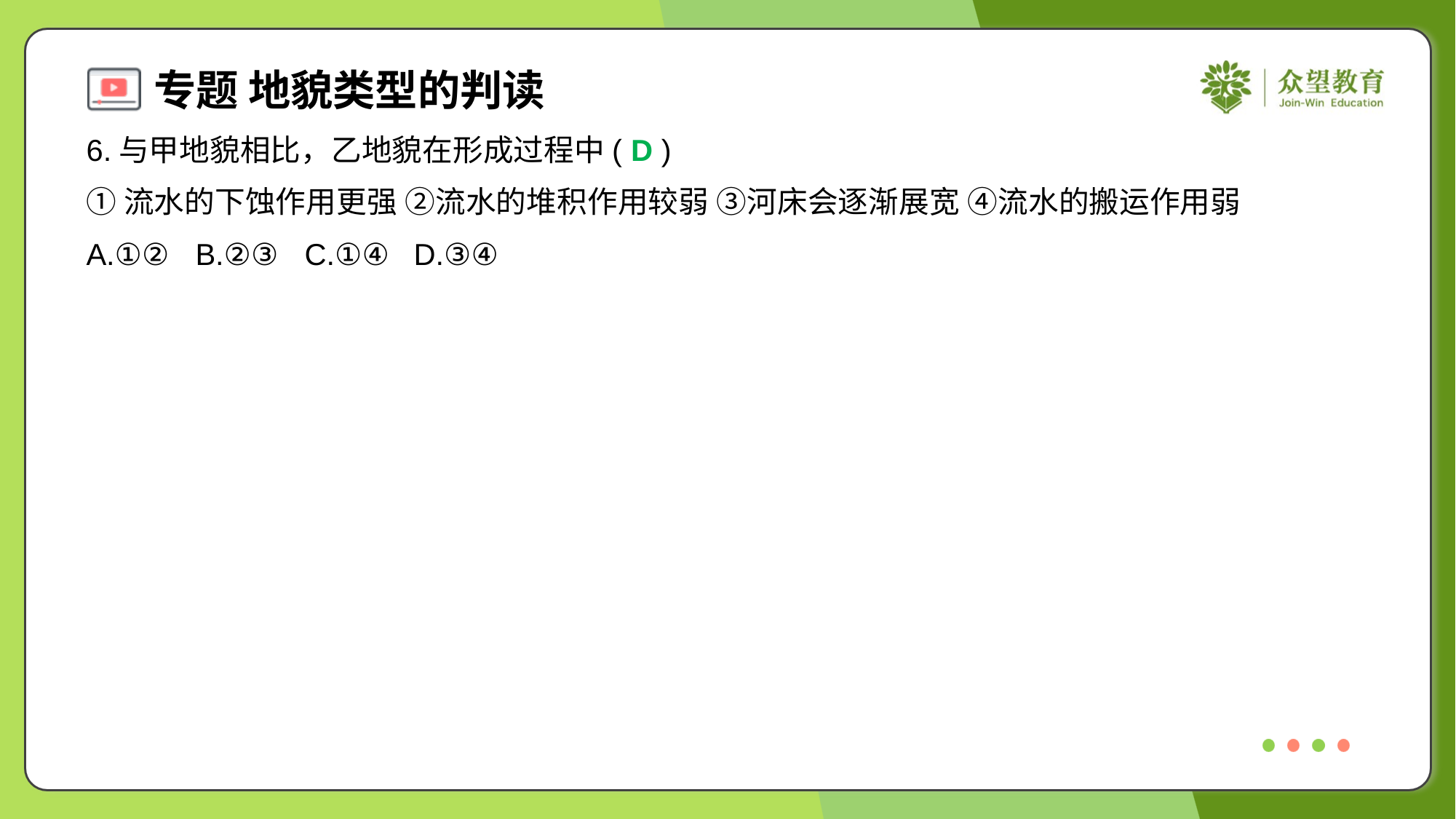

6.与甲地貌相比，乙地貌在形成过程中(     )
D
①流水的下蚀作用更强 ②流水的堆积作用较弱 ③河床会逐渐展宽 ④流水的搬运作用弱
A.①②	B.②③	C.①④	D.③④